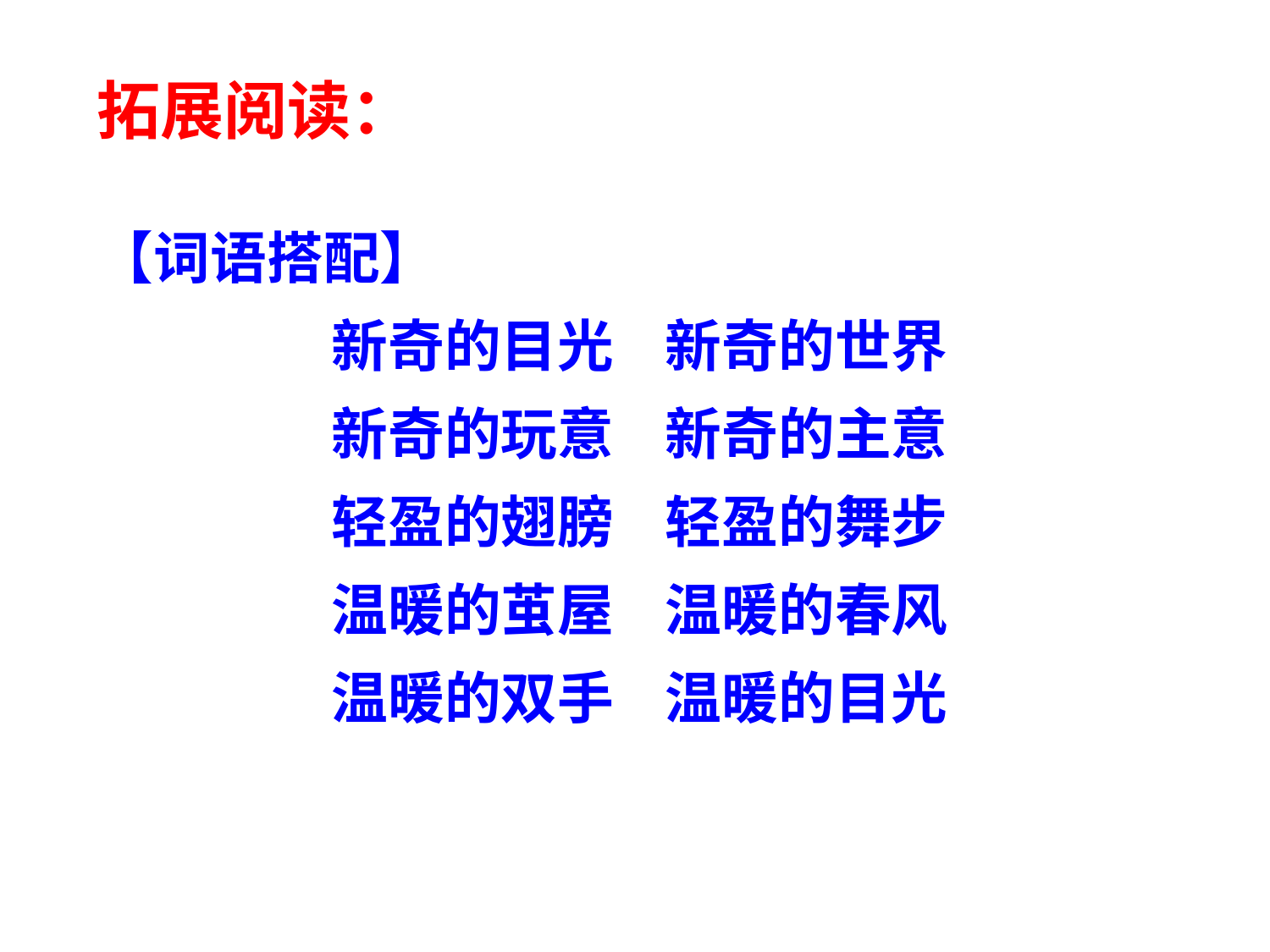

拓展阅读：
【词语搭配】
新奇的目光    新奇的世界
新奇的玩意    新奇的主意
轻盈的翅膀    轻盈的舞步
温暖的茧屋    温暖的春风
温暖的双手    温暖的目光